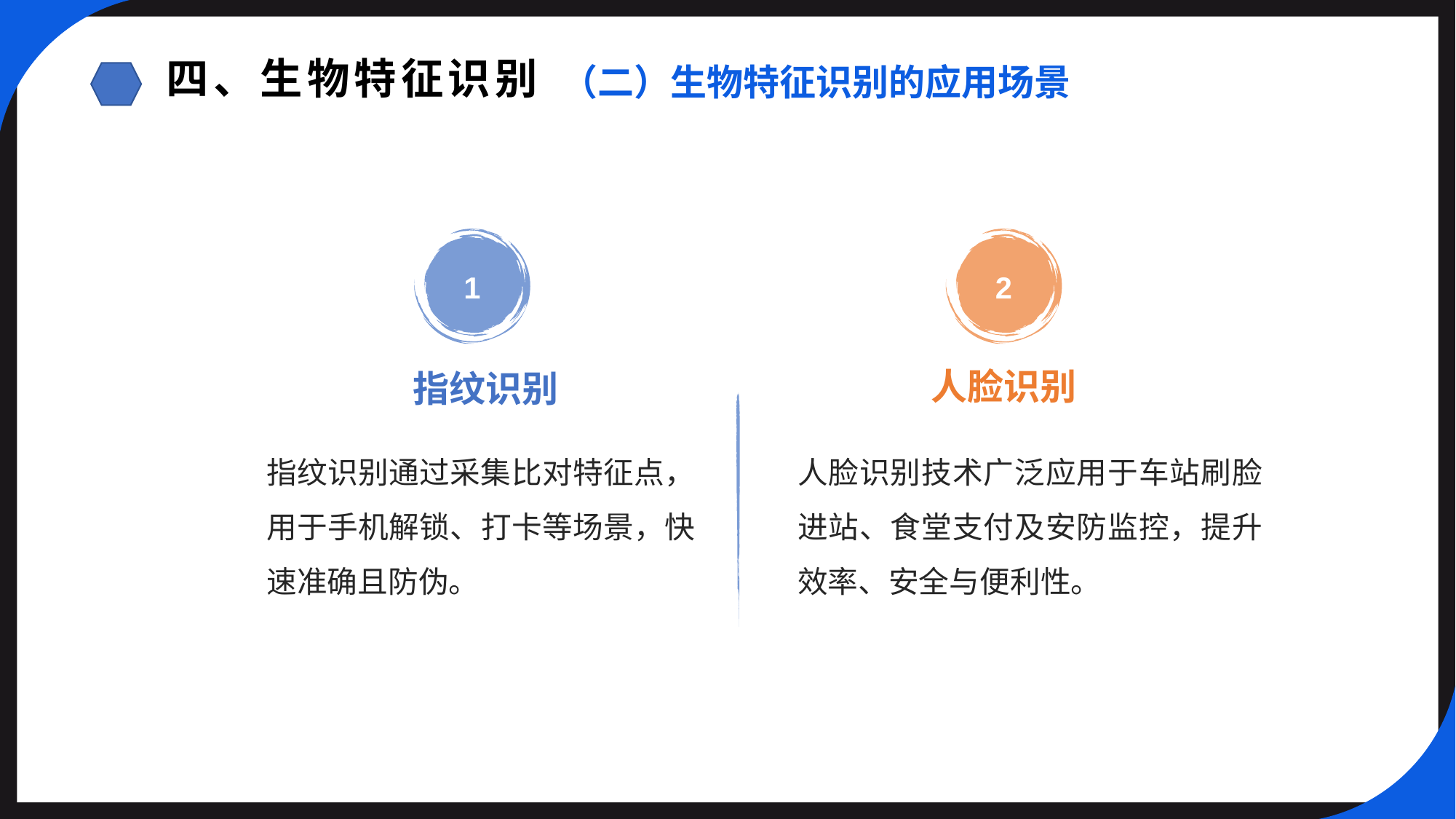

四、生物特征识别
（二）生物特征识别的应用场景
1
2
人脸识别
指纹识别

指纹识别通过采集比对特征点，用于手机解锁、打卡等场景，快速准确且防伪。

人脸识别技术广泛应用于车站刷脸进站、食堂支付及安防监控，提升效率、安全与便利性。